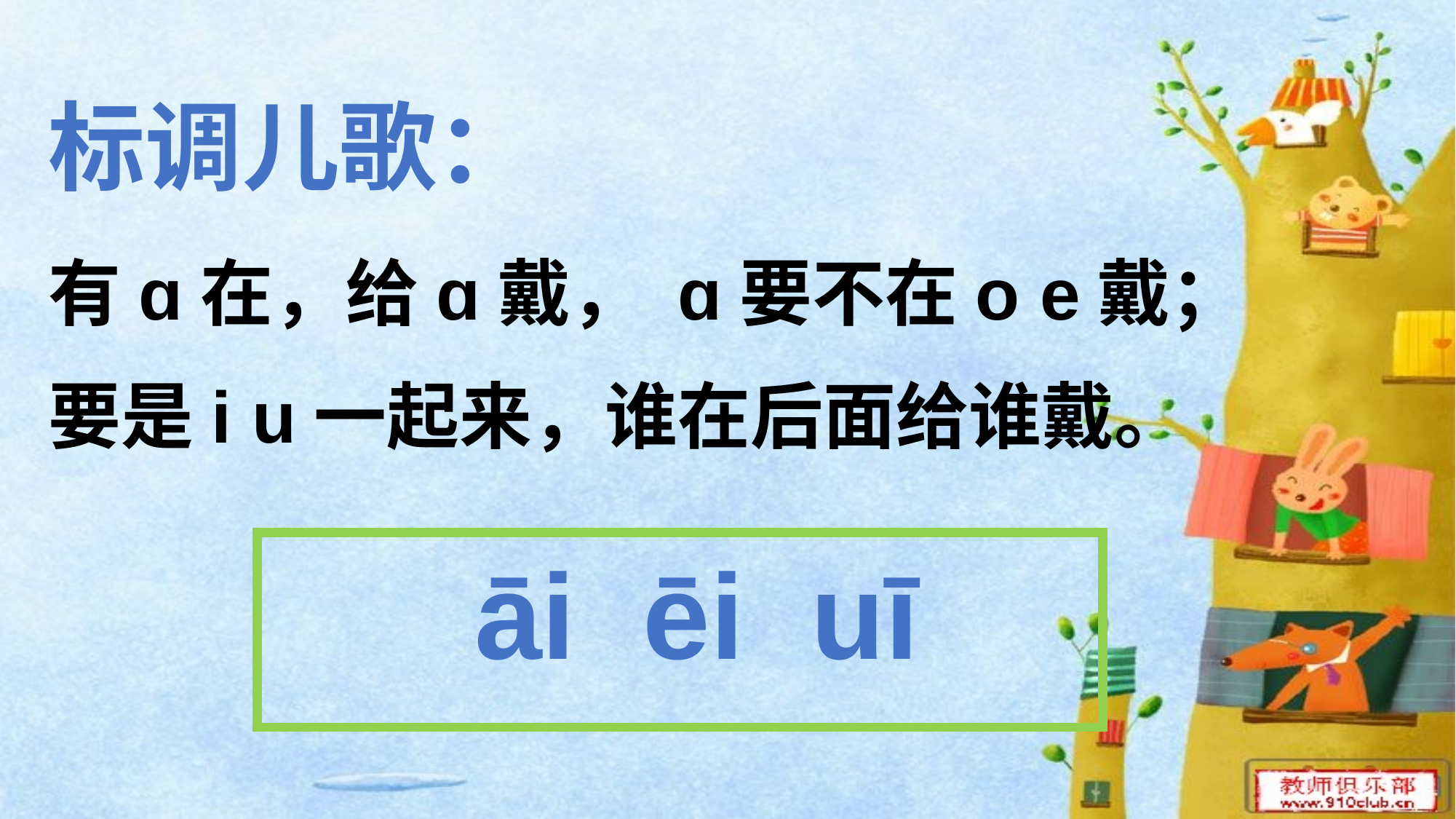

标调儿歌：
有ɑ在，给ɑ戴， ɑ要不在o e戴；
要是i u一起来，谁在后面给谁戴。
 āi  ēi  uī